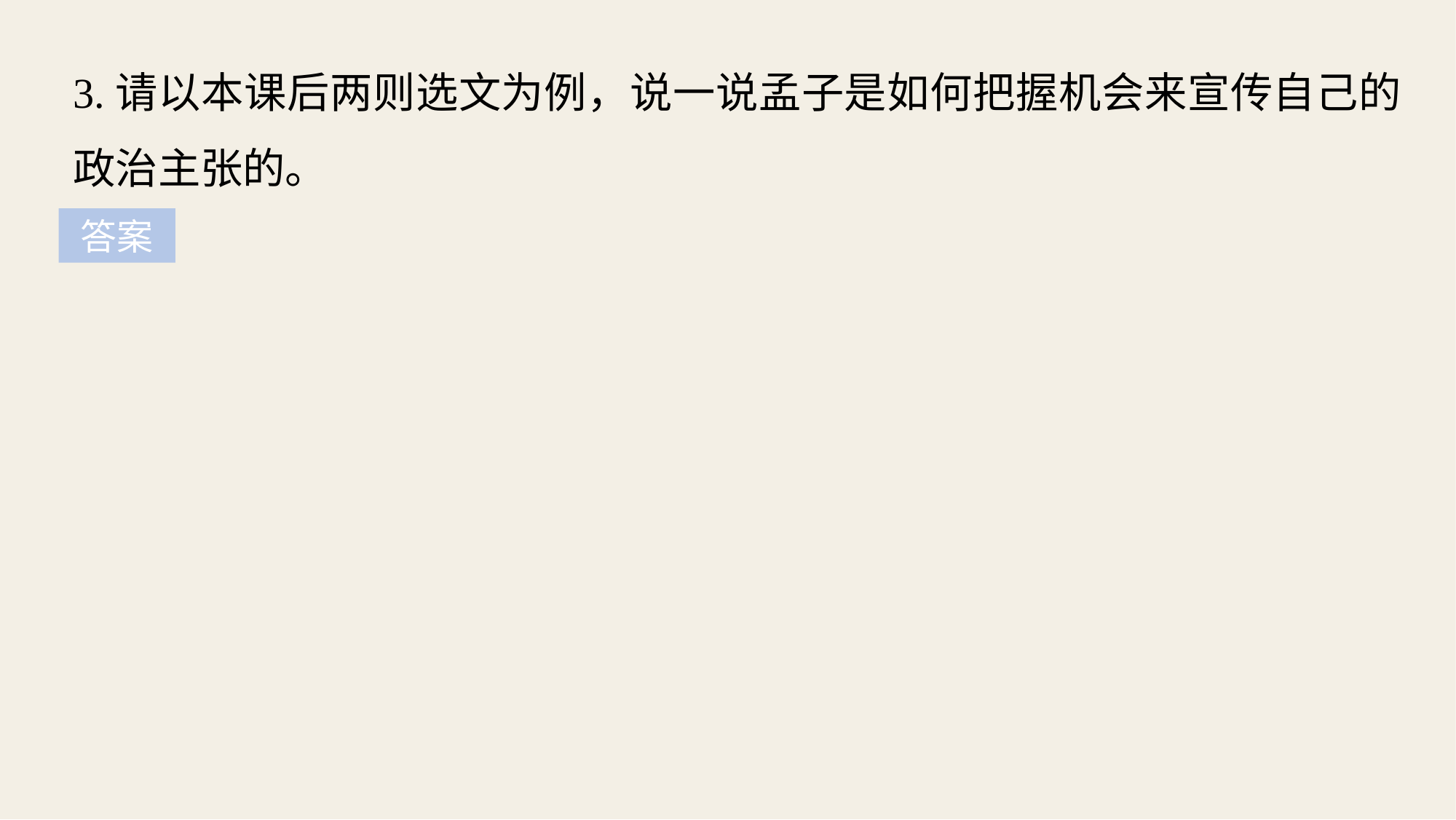

3.请以本课后两则选文为例，说一说孟子是如何把握机会来宣传自己的政治主张的。
答案